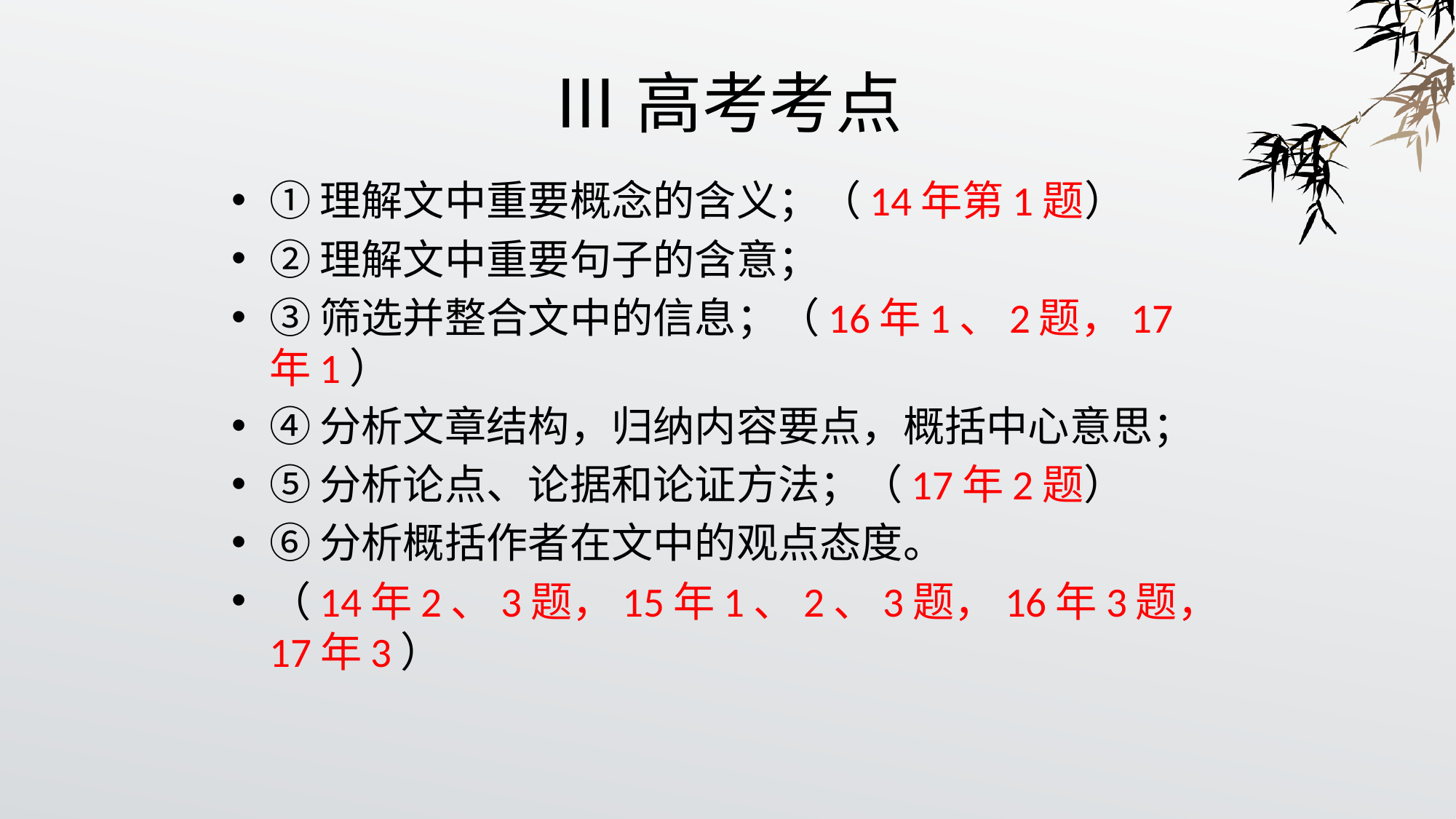

# Ⅲ高考考点
①理解文中重要概念的含义；（14年第1题）
②理解文中重要句子的含意；
③筛选并整合文中的信息；（16年1、2题，17年1）
④分析文章结构，归纳内容要点，概括中心意思；
⑤分析论点、论据和论证方法；（17年2题）
⑥分析概括作者在文中的观点态度。
（14年2、3题，15年1、2、3题，16年3题，17年3）